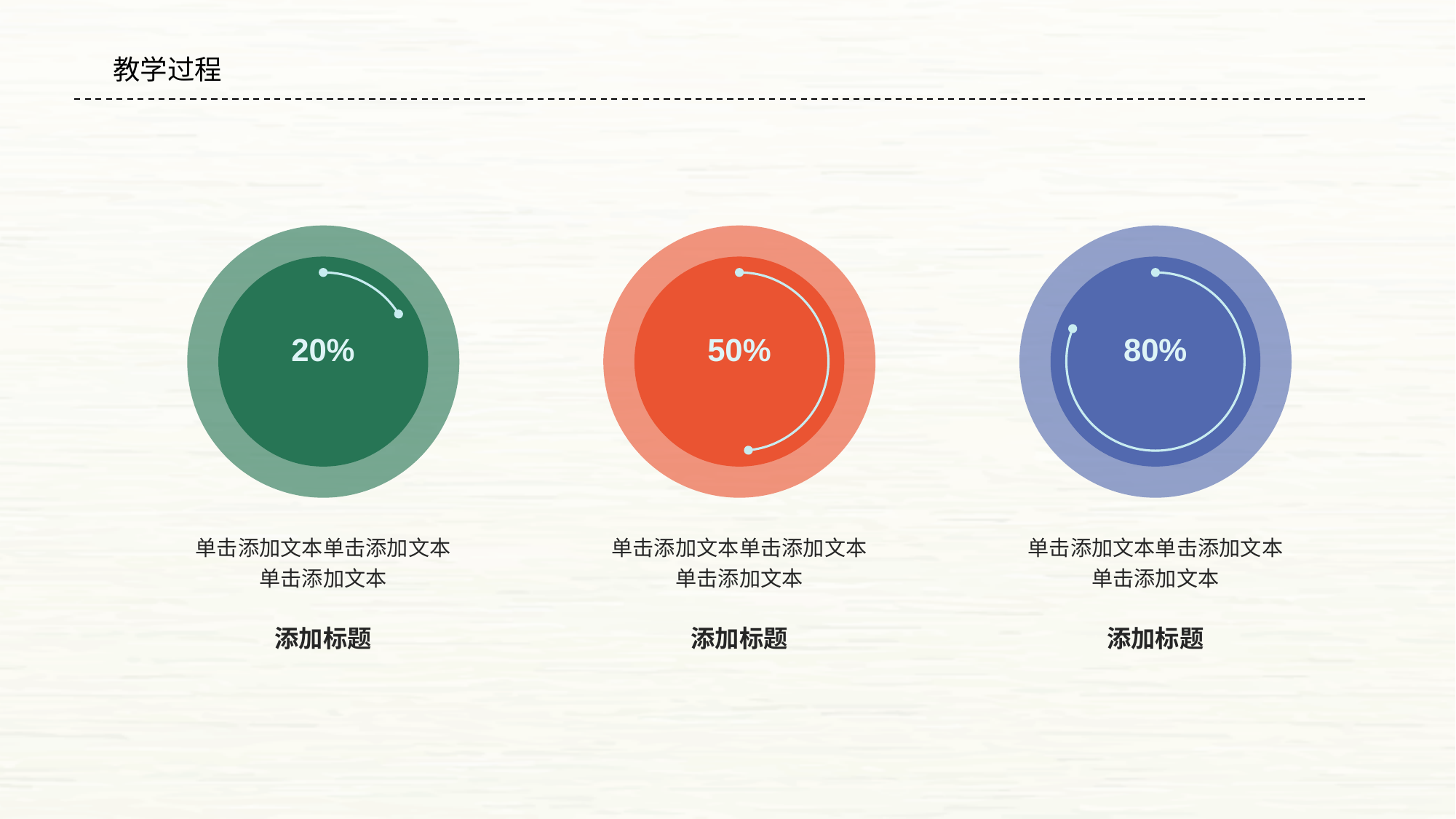

#
教学过程

20%
50%
80%
单击添加文本单击添加文本单击添加文本
添加标题
单击添加文本单击添加文本单击添加文本
添加标题
单击添加文本单击添加文本单击添加文本
添加标题